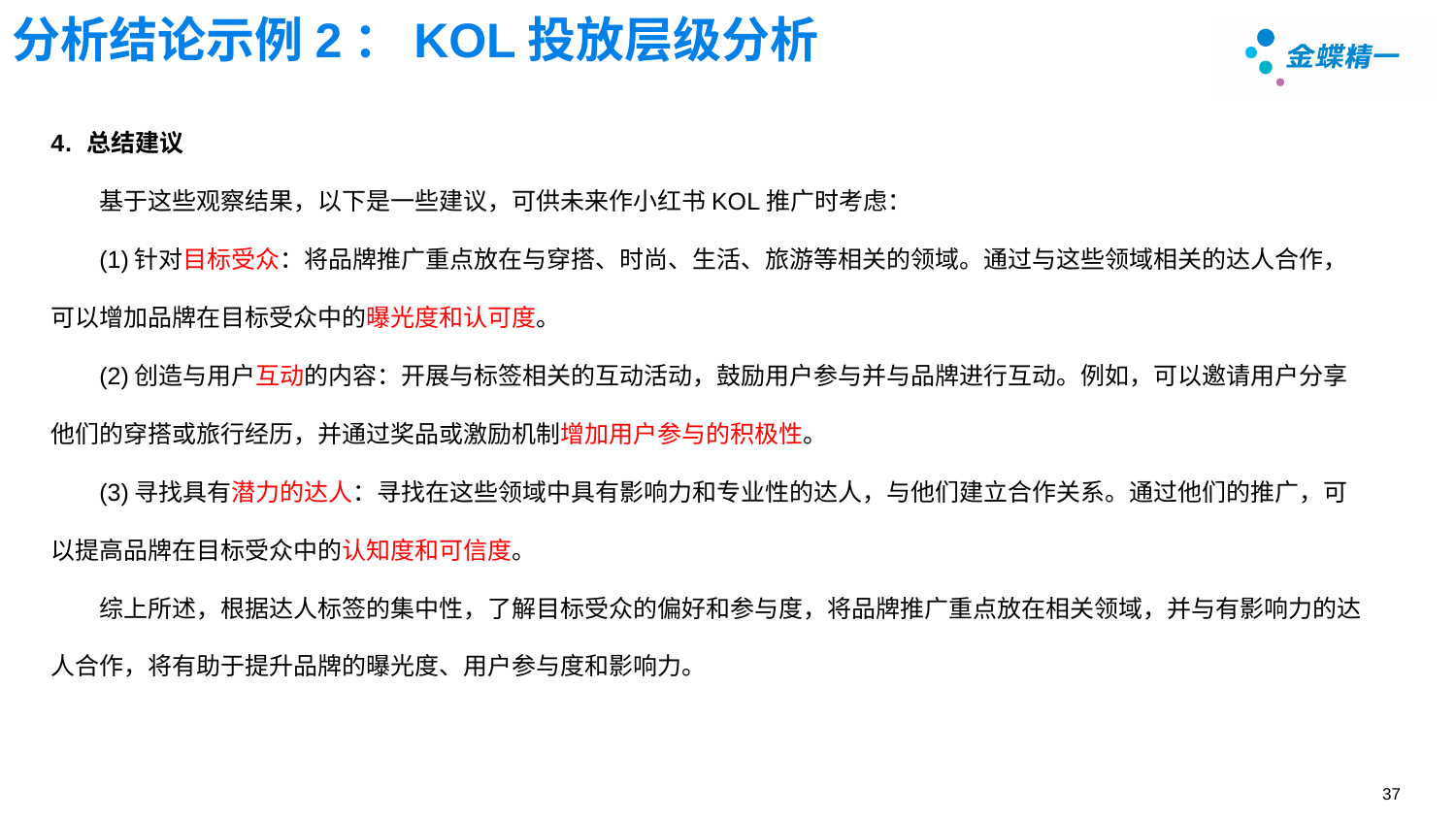

# 分析结论示例2：KOL投放层级分析
总结建议
基于这些观察结果，以下是一些建议，可供未来作小红书KOL推广时考虑：
(1)针对目标受众：将品牌推广重点放在与穿搭、时尚、生活、旅游等相关的领域。通过与这些领域相关的达人合作，可以增加品牌在目标受众中的曝光度和认可度。
(2)创造与用户互动的内容：开展与标签相关的互动活动，鼓励用户参与并与品牌进行互动。例如，可以邀请用户分享他们的穿搭或旅行经历，并通过奖品或激励机制增加用户参与的积极性。
(3)寻找具有潜力的达人：寻找在这些领域中具有影响力和专业性的达人，与他们建立合作关系。通过他们的推广，可以提高品牌在目标受众中的认知度和可信度。
综上所述，根据达人标签的集中性，了解目标受众的偏好和参与度，将品牌推广重点放在相关领域，并与有影响力的达人合作，将有助于提升品牌的曝光度、用户参与度和影响力。